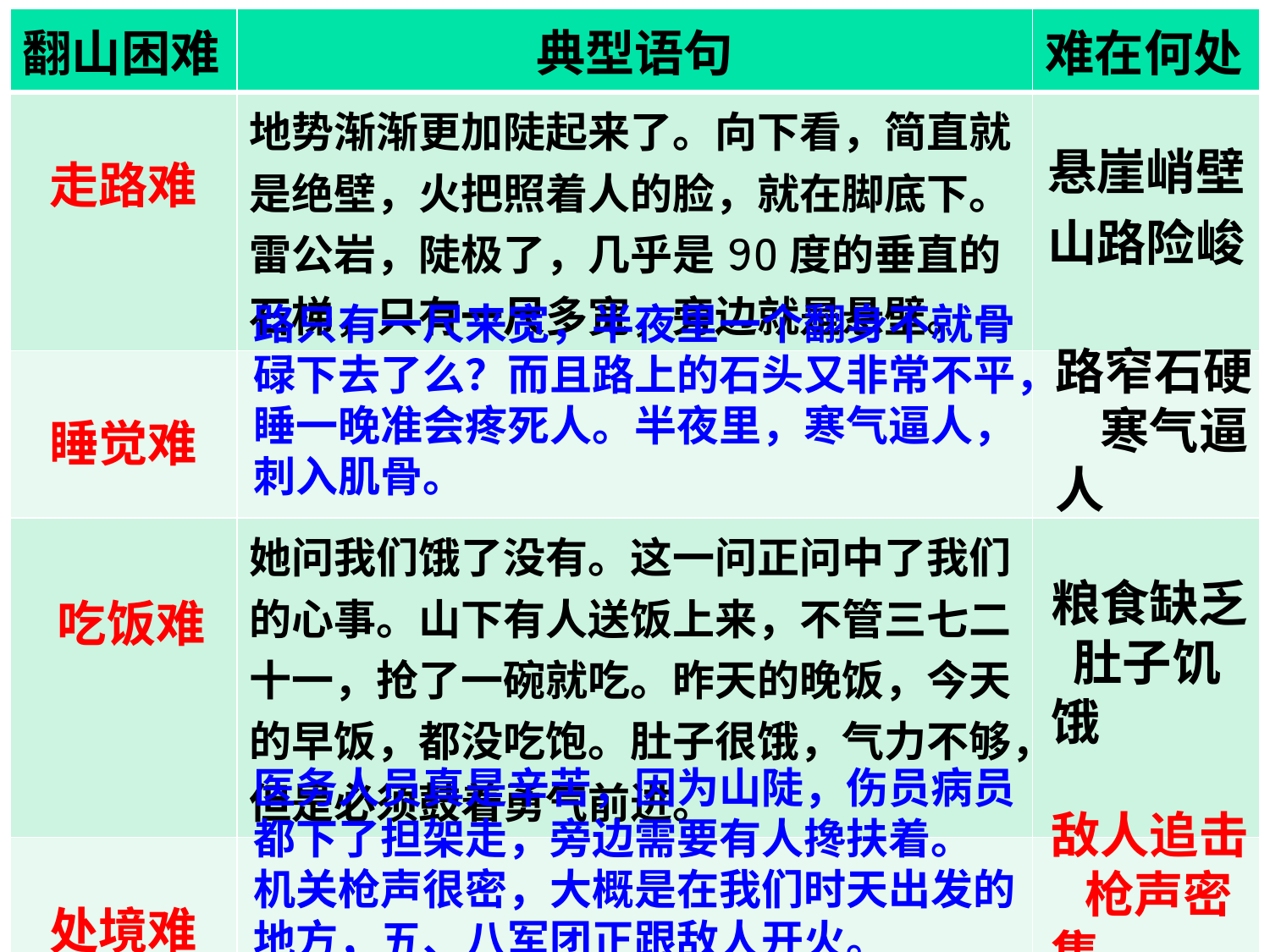

| 翻山困难 | 典型语句 | 难在何处 |
| --- | --- | --- |
| 走路难 | 地势渐渐更加陡起来了。向下看，简直就是绝壁，火把照着人的脸，就在脚底下。雷公岩，陡极了，几乎是90度的垂直的石梯，只有一尺多宽，旁边就是悬壁。 | 悬崖峭壁山路险峻 |
| 睡觉难 |  |  |
|  | 她问我们饿了没有。这一问正问中了我们的心事。山下有人送饭上来，不管三七二十一，抢了一碗就吃。昨天的晚饭，今天的早饭，都没吃饱。肚子很饿，气力不够，但是必须鼓着勇气前进。 |  |
| 处境难 |  |  |
路只有一尺来宽，半夜里一个翻身不就骨碌下去了么？而且路上的石头又非常不平，睡一晚准会疼死人。半夜里，寒气逼人，刺入肌骨。
路窄石硬     寒气逼人
粮食缺乏    肚子饥饿
吃饭难
医务人员真是辛苦，因为山陡，伤员病员都下了担架走，旁边需要有人搀扶着。
机关枪声很密，大概是在我们时天出发的地方，五、八军团正跟敌人开火。
敌人追击    枪声密集